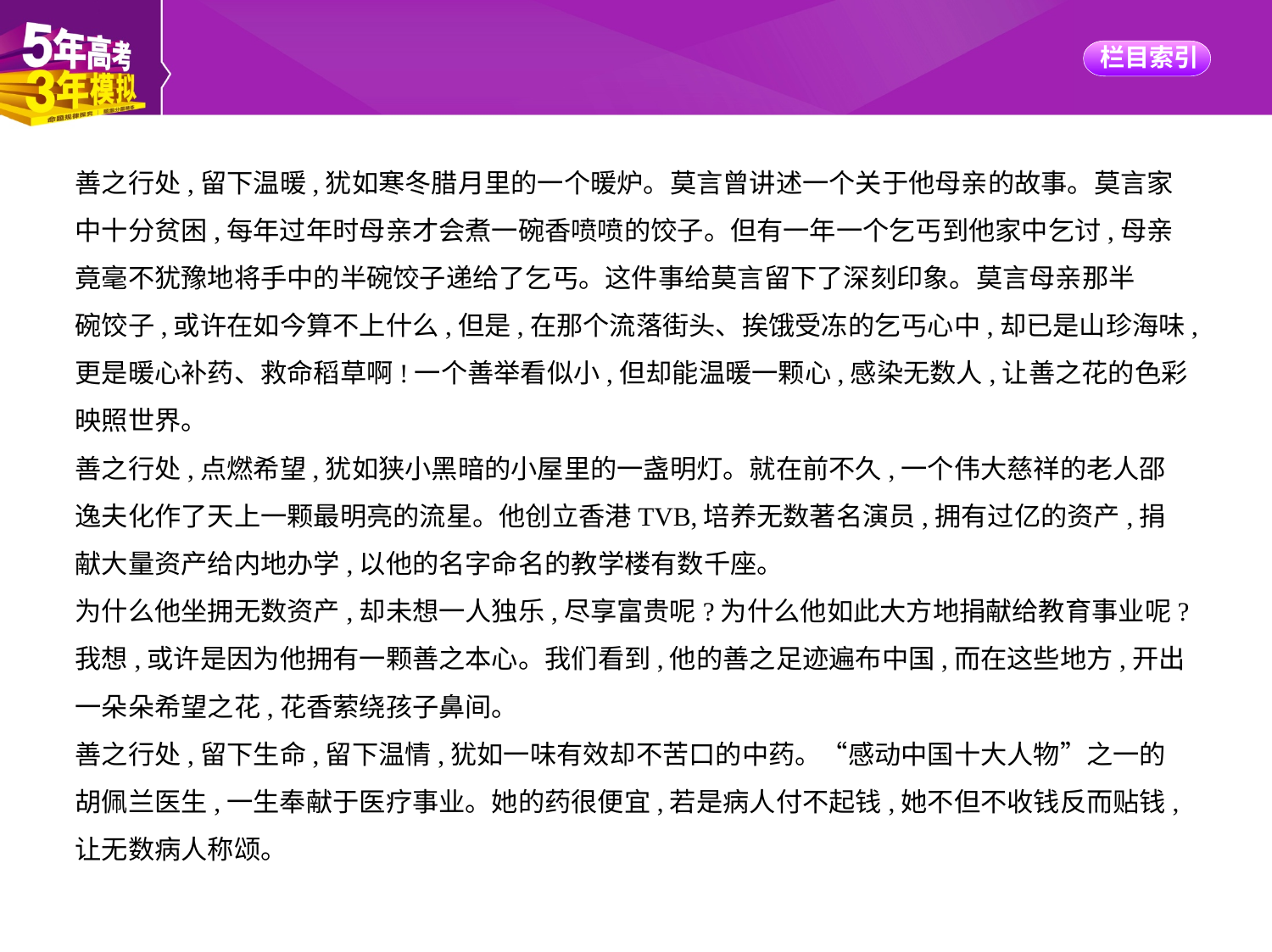

善之行处,留下温暖,犹如寒冬腊月里的一个暖炉。莫言曾讲述一个关于他母亲的故事。莫言家
中十分贫困,每年过年时母亲才会煮一碗香喷喷的饺子。但有一年一个乞丐到他家中乞讨,母亲
竟毫不犹豫地将手中的半碗饺子递给了乞丐。这件事给莫言留下了深刻印象。莫言母亲那半
碗饺子,或许在如今算不上什么,但是,在那个流落街头、挨饿受冻的乞丐心中,却已是山珍海味,
更是暖心补药、救命稻草啊!一个善举看似小,但却能温暖一颗心,感染无数人,让善之花的色彩
映照世界。
善之行处,点燃希望,犹如狭小黑暗的小屋里的一盏明灯。就在前不久,一个伟大慈祥的老人邵
逸夫化作了天上一颗最明亮的流星。他创立香港TVB,培养无数著名演员,拥有过亿的资产,捐
献大量资产给内地办学,以他的名字命名的教学楼有数千座。
为什么他坐拥无数资产,却未想一人独乐,尽享富贵呢?为什么他如此大方地捐献给教育事业呢?
我想,或许是因为他拥有一颗善之本心。我们看到,他的善之足迹遍布中国,而在这些地方,开出
一朵朵希望之花,花香萦绕孩子鼻间。
善之行处,留下生命,留下温情,犹如一味有效却不苦口的中药。“感动中国十大人物”之一的
胡佩兰医生,一生奉献于医疗事业。她的药很便宜,若是病人付不起钱,她不但不收钱反而贴钱,
让无数病人称颂。